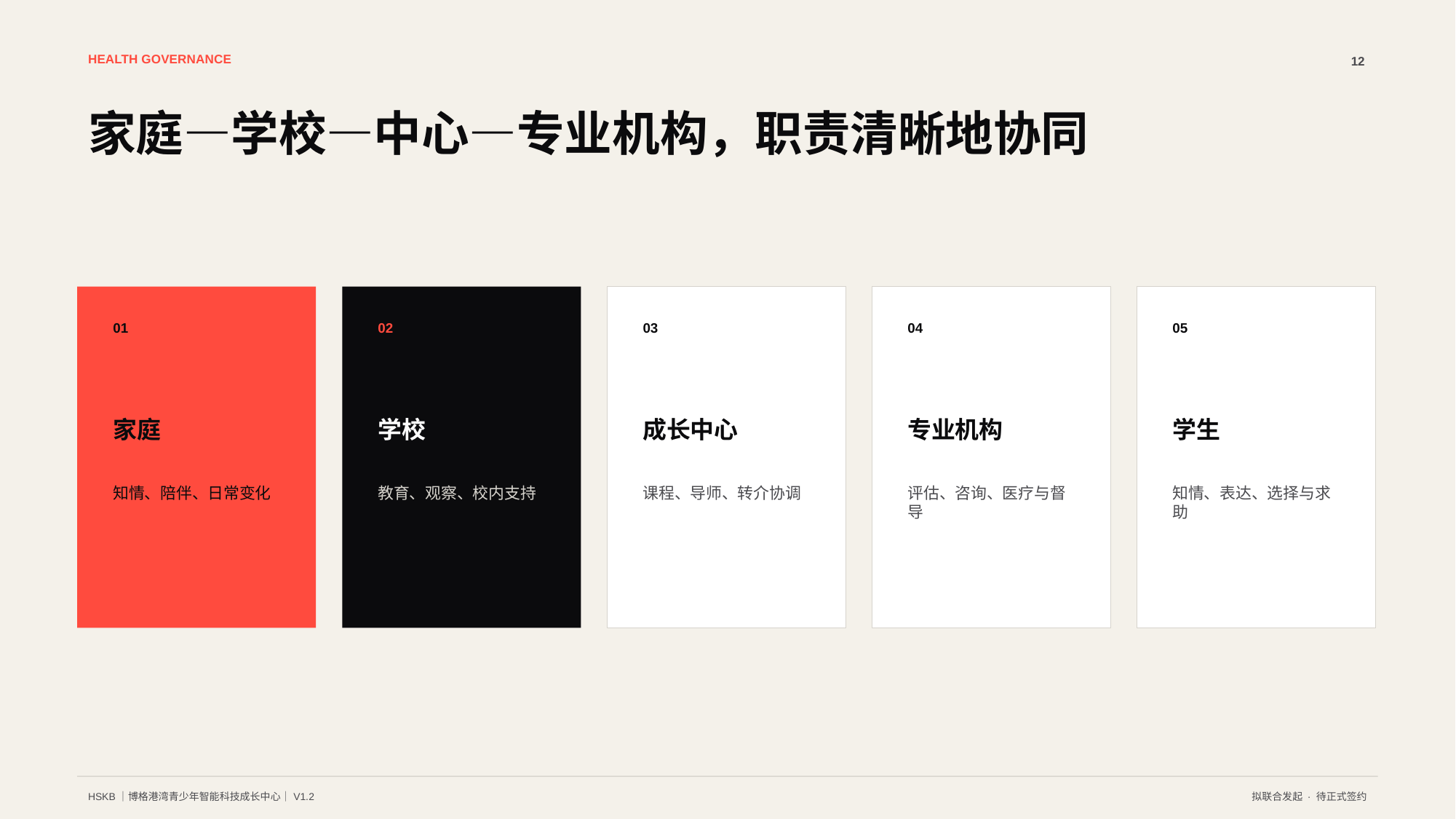

HEALTH GOVERNANCE
12
家庭—学校—中心—专业机构，职责清晰地协同

01
02
03
04
05
家庭
学校
成长中心
专业机构
学生
知情、陪伴、日常变化
教育、观察、校内支持
课程、导师、转介协调
评估、咨询、医疗与督导
知情、表达、选择与求助

HSKB｜博格港湾青少年智能科技成长中心｜V1.2
拟联合发起 · 待正式签约